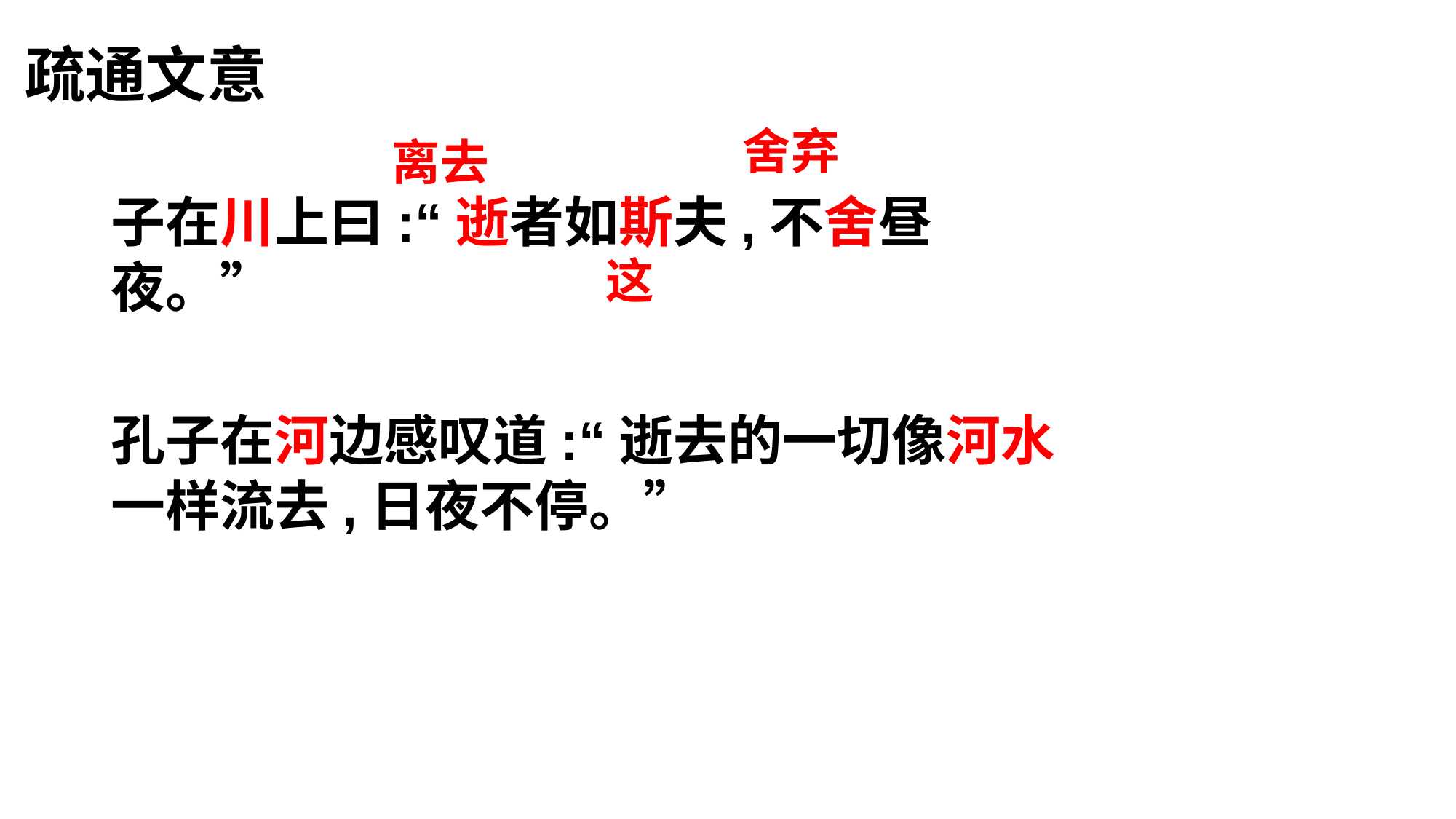

疏通文意
舍弃
离去
子在川上曰:“逝者如斯夫,不舍昼夜。”

孔子在河边感叹道:“逝去的一切像河水一样流去,日夜不停。”
这